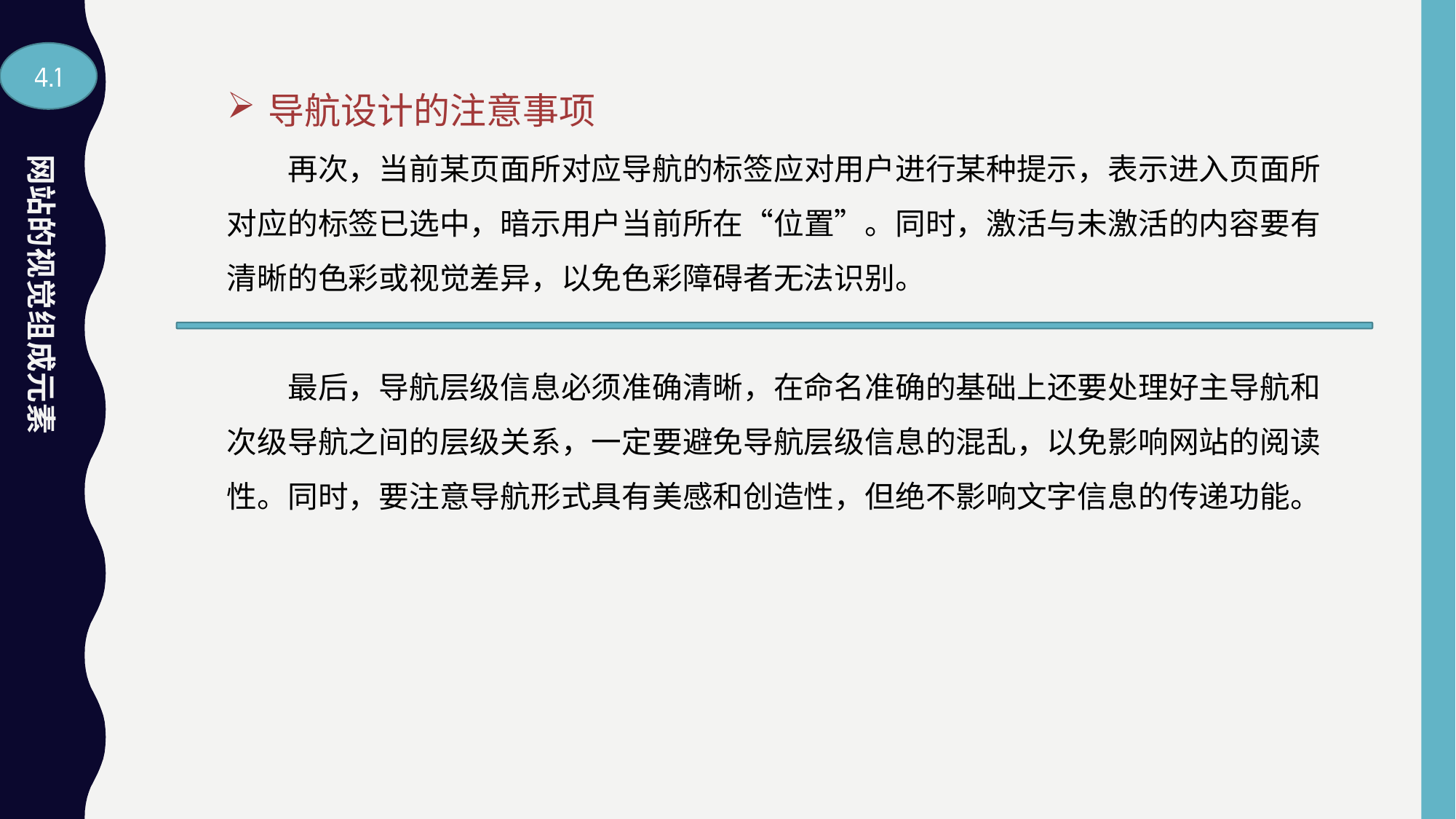

4.1
导航设计的注意事项
　　再次，当前某页面所对应导航的标签应对用户进行某种提示，表示进入页面所对应的标签已选中，暗示用户当前所在“位置”。同时，激活与未激活的内容要有清晰的色彩或视觉差异，以免色彩障碍者无法识别。

　　最后，导航层级信息必须准确清晰，在命名准确的基础上还要处理好主导航和次级导航之间的层级关系，一定要避免导航层级信息的混乱，以免影响网站的阅读性。同时，要注意导航形式具有美感和创造性，但绝不影响文字信息的传递功能。
网站的视觉组成元素